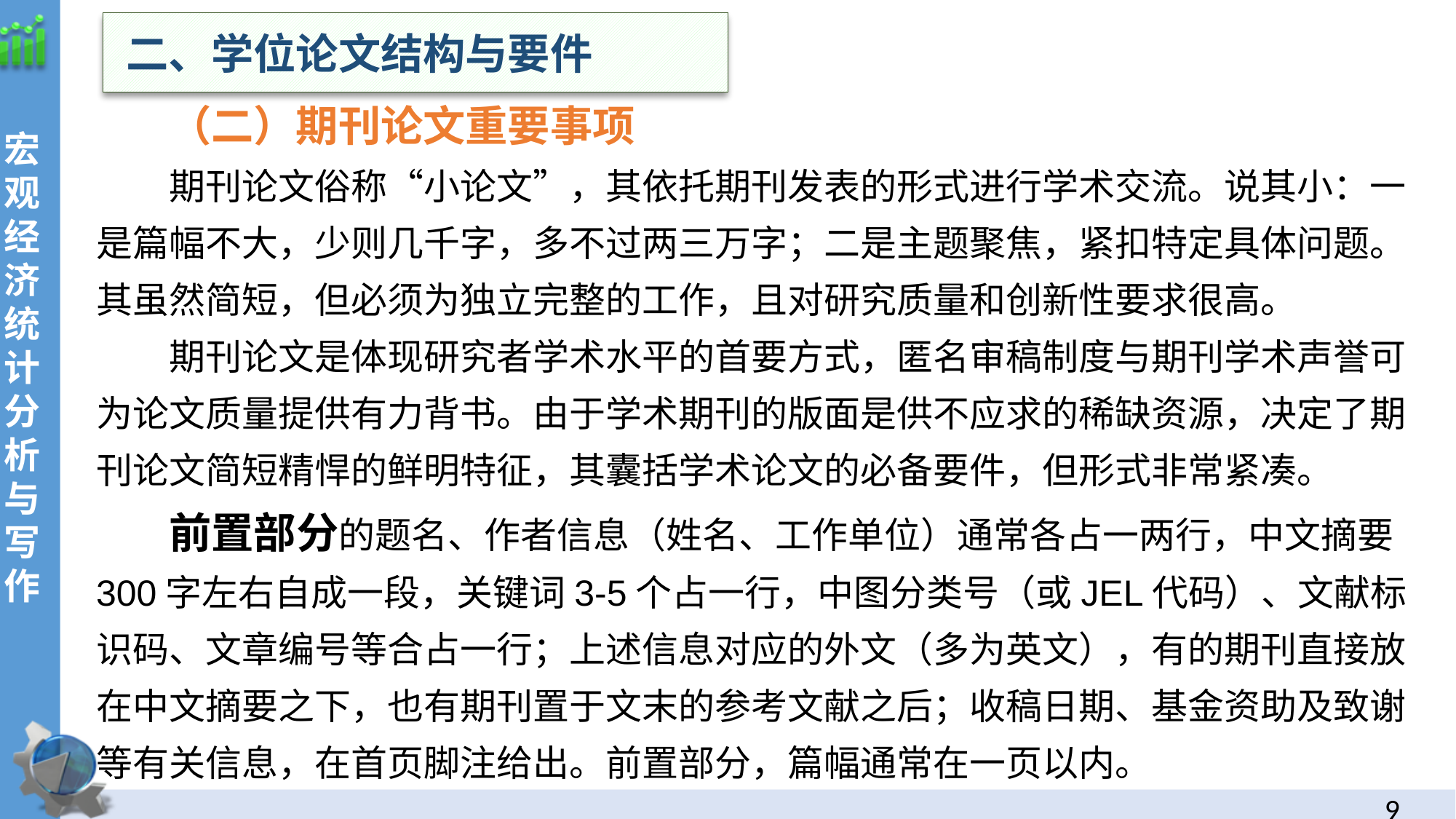

二、学位论文结构与要件
（二）期刊论文重要事项
期刊论文俗称“小论文”，其依托期刊发表的形式进行学术交流。说其小：一是篇幅不大，少则几千字，多不过两三万字；二是主题聚焦，紧扣特定具体问题。其虽然简短，但必须为独立完整的工作，且对研究质量和创新性要求很高。
期刊论文是体现研究者学术水平的首要方式，匿名审稿制度与期刊学术声誉可为论文质量提供有力背书。由于学术期刊的版面是供不应求的稀缺资源，决定了期刊论文简短精悍的鲜明特征，其囊括学术论文的必备要件，但形式非常紧凑。
前置部分的题名、作者信息（姓名、工作单位）通常各占一两行，中文摘要300字左右自成一段，关键词3-5个占一行，中图分类号（或JEL代码）、文献标识码、文章编号等合占一行；上述信息对应的外文（多为英文），有的期刊直接放在中文摘要之下，也有期刊置于文末的参考文献之后；收稿日期、基金资助及致谢等有关信息，在首页脚注给出。前置部分，篇幅通常在一页以内。

9